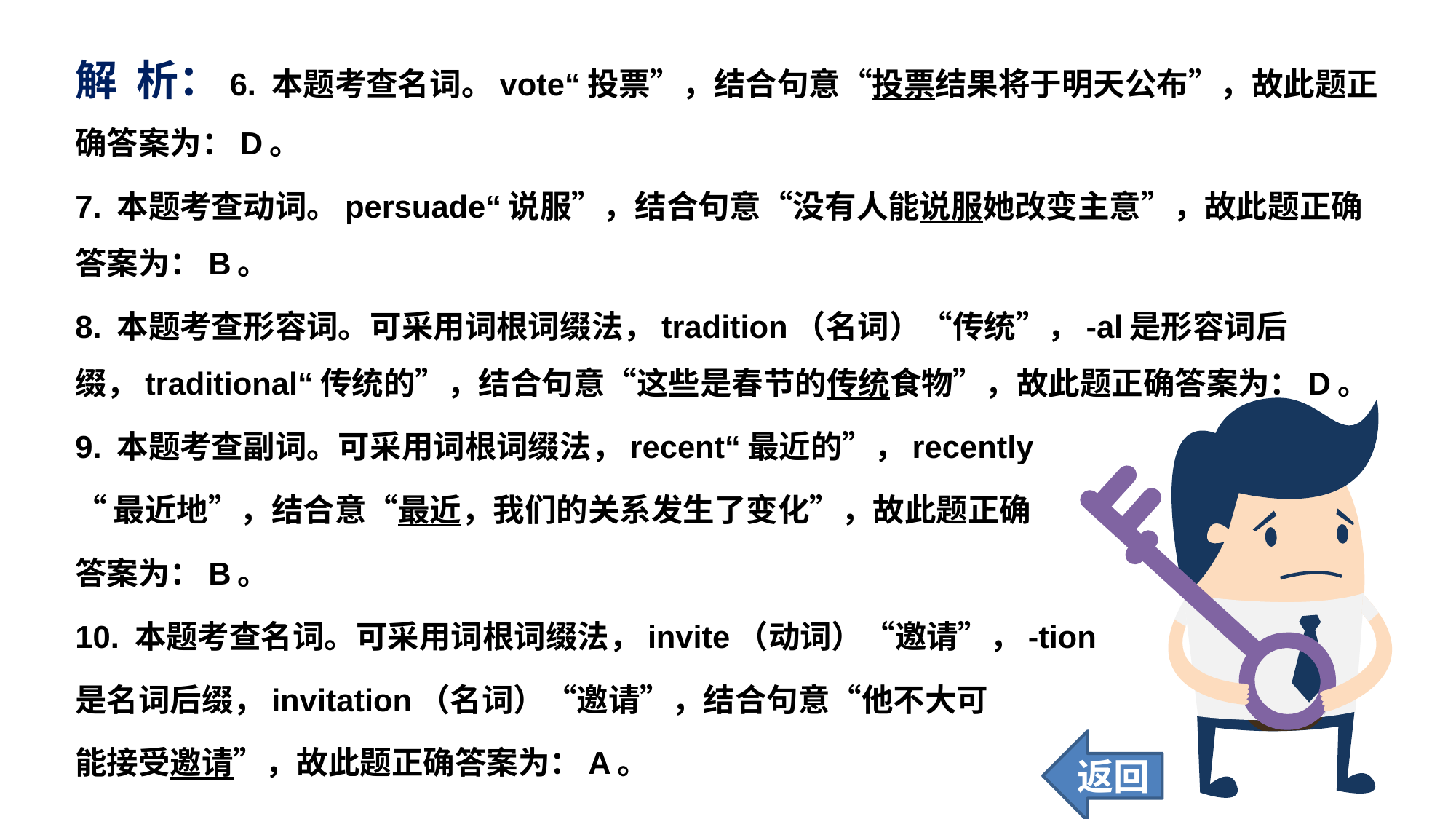

解  析：6. 本题考查名词。vote“投票”，结合句意“投票结果将于明天公布”，故此题正确答案为：D。
7. 本题考查动词。persuade“说服”，结合句意“没有人能说服她改变主意”，故此题正确答案为：B。
8. 本题考查形容词。可采用词根词缀法，tradition（名词）“传统”，-al是形容词后缀，traditional“传统的”，结合句意“这些是春节的传统食物”，故此题正确答案为：D。
9. 本题考查副词。可采用词根词缀法，recent“最近的”，recently
“最近地”，结合意“最近，我们的关系发生了变化”，故此题正确
答案为：B。
10. 本题考查名词。可采用词根词缀法，invite（动词）“邀请”，-tion
是名词后缀，invitation（名词）“邀请”，结合句意“他不大可
能接受邀请”，故此题正确答案为：A。

返回
30